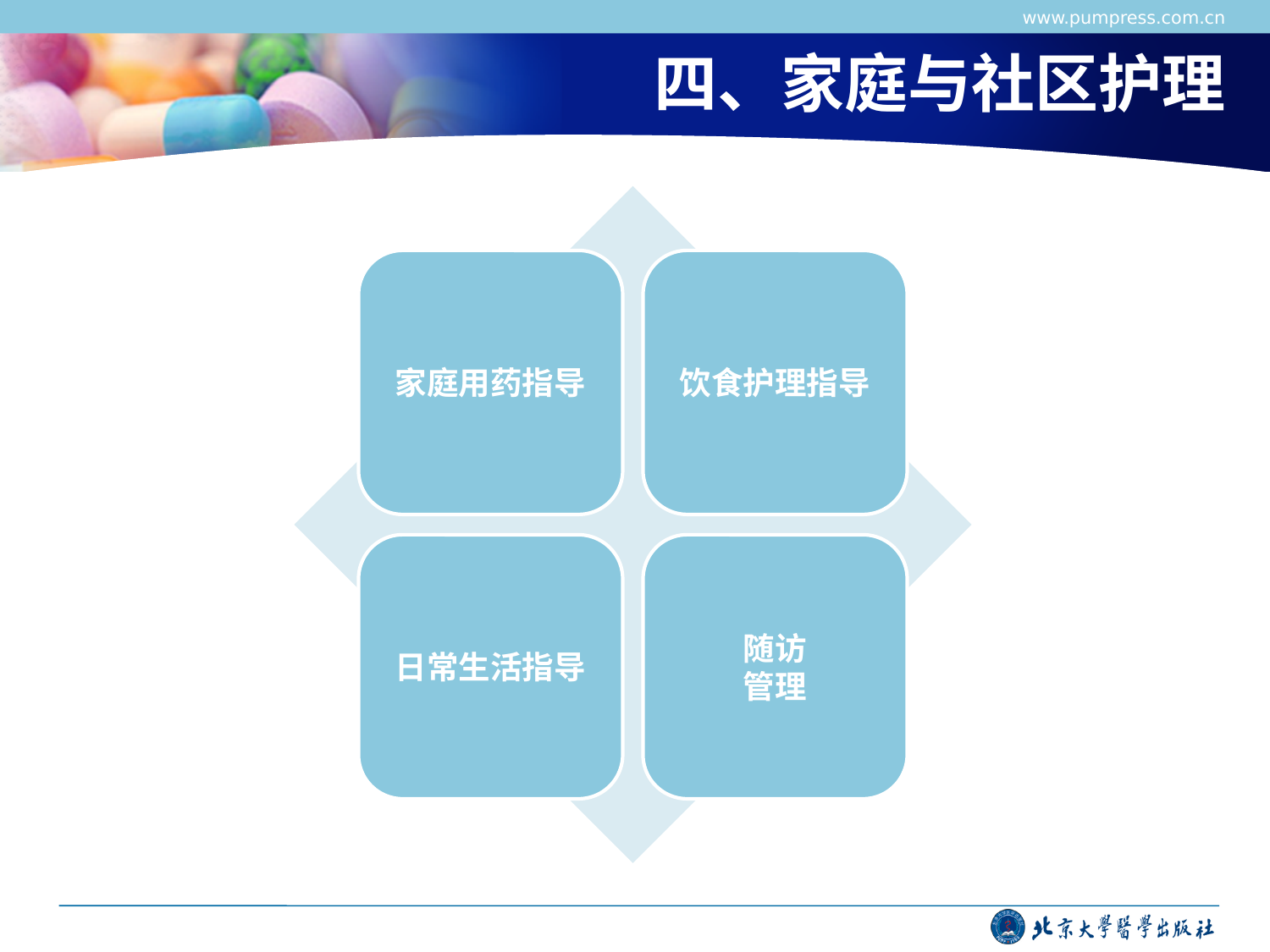

www.pumpress.com.cn
# 四、家庭与社区护理
家庭用药指导
饮食护理指导
日常生活指导
随访
管理